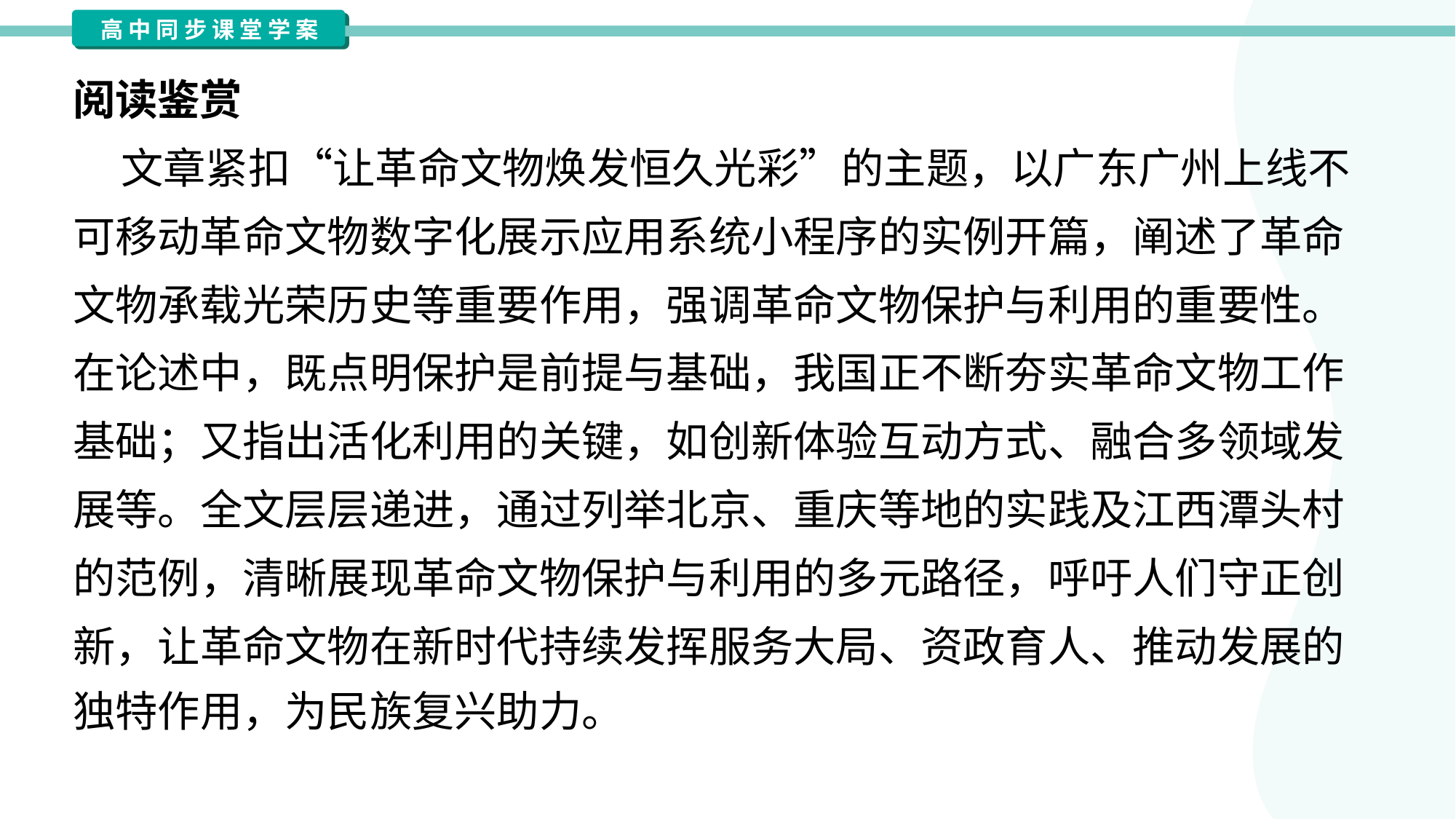

阅读鉴赏
    文章紧扣“让革命文物焕发恒久光彩”的主题，以广东广州上线不
可移动革命文物数字化展示应用系统小程序的实例开篇，阐述了革命
文物承载光荣历史等重要作用，强调革命文物保护与利用的重要性。
在论述中，既点明保护是前提与基础，我国正不断夯实革命文物工作
基础；又指出活化利用的关键，如创新体验互动方式、融合多领域发
展等。全文层层递进，通过列举北京、重庆等地的实践及江西潭头村
的范例，清晰展现革命文物保护与利用的多元路径，呼吁人们守正创
新，让革命文物在新时代持续发挥服务大局、资政育人、推动发展的
独特作用，为民族复兴助力。#2.1